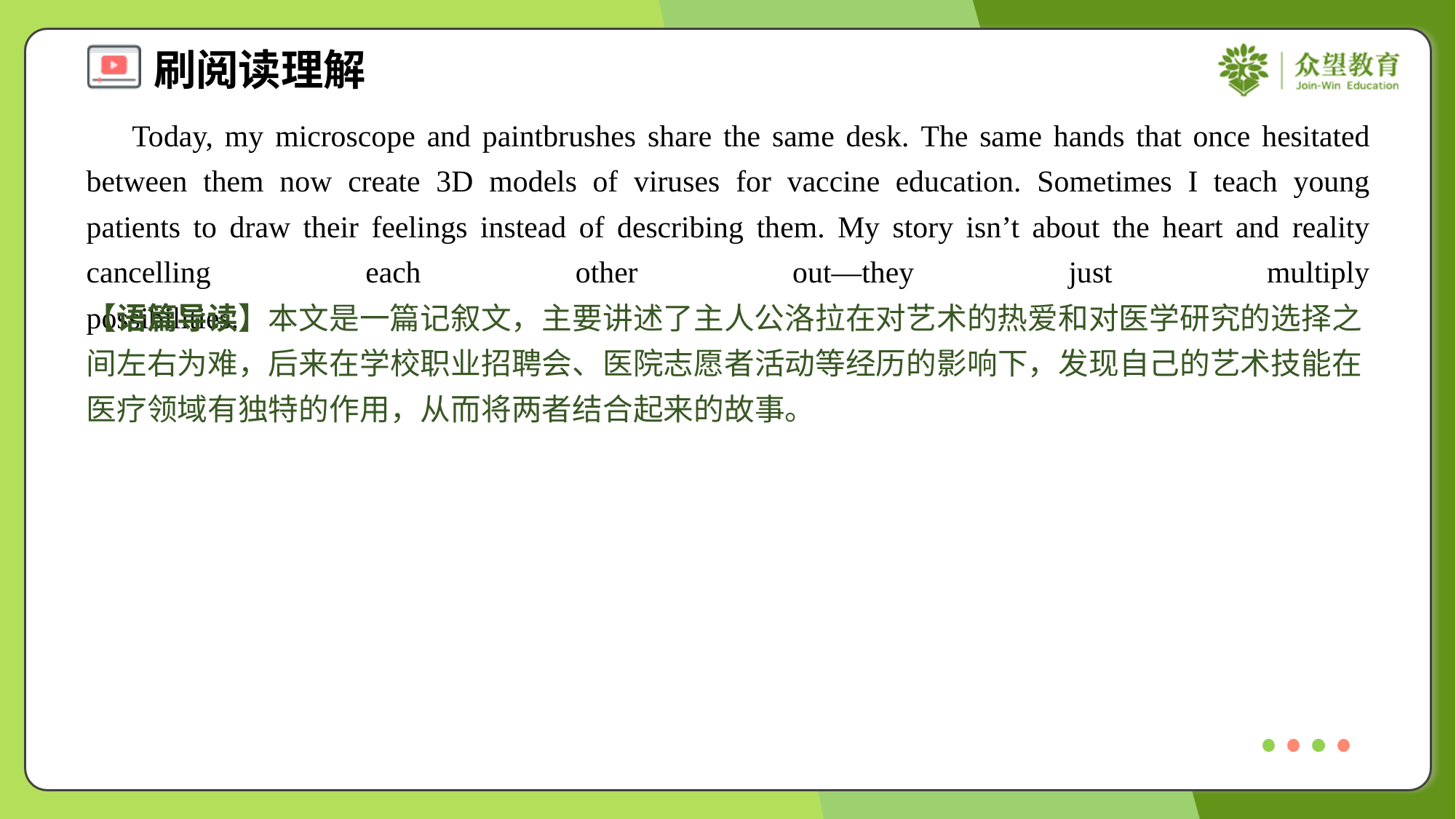

Today, my microscope and paintbrushes share the same desk. The same hands that once hesitated between them now create 3D models of viruses for vaccine education. Sometimes I teach young patients to draw their feelings instead of describing them. My story isn’t about the heart and reality cancelling each other out—they just multiply possibilities.#1.5
【语篇导读】本文是一篇记叙文，主要讲述了主人公洛拉在对艺术的热爱和对医学研究的选择之间左右为难，后来在学校职业招聘会、医院志愿者活动等经历的影响下，发现自己的艺术技能在医疗领域有独特的作用，从而将两者结合起来的故事。